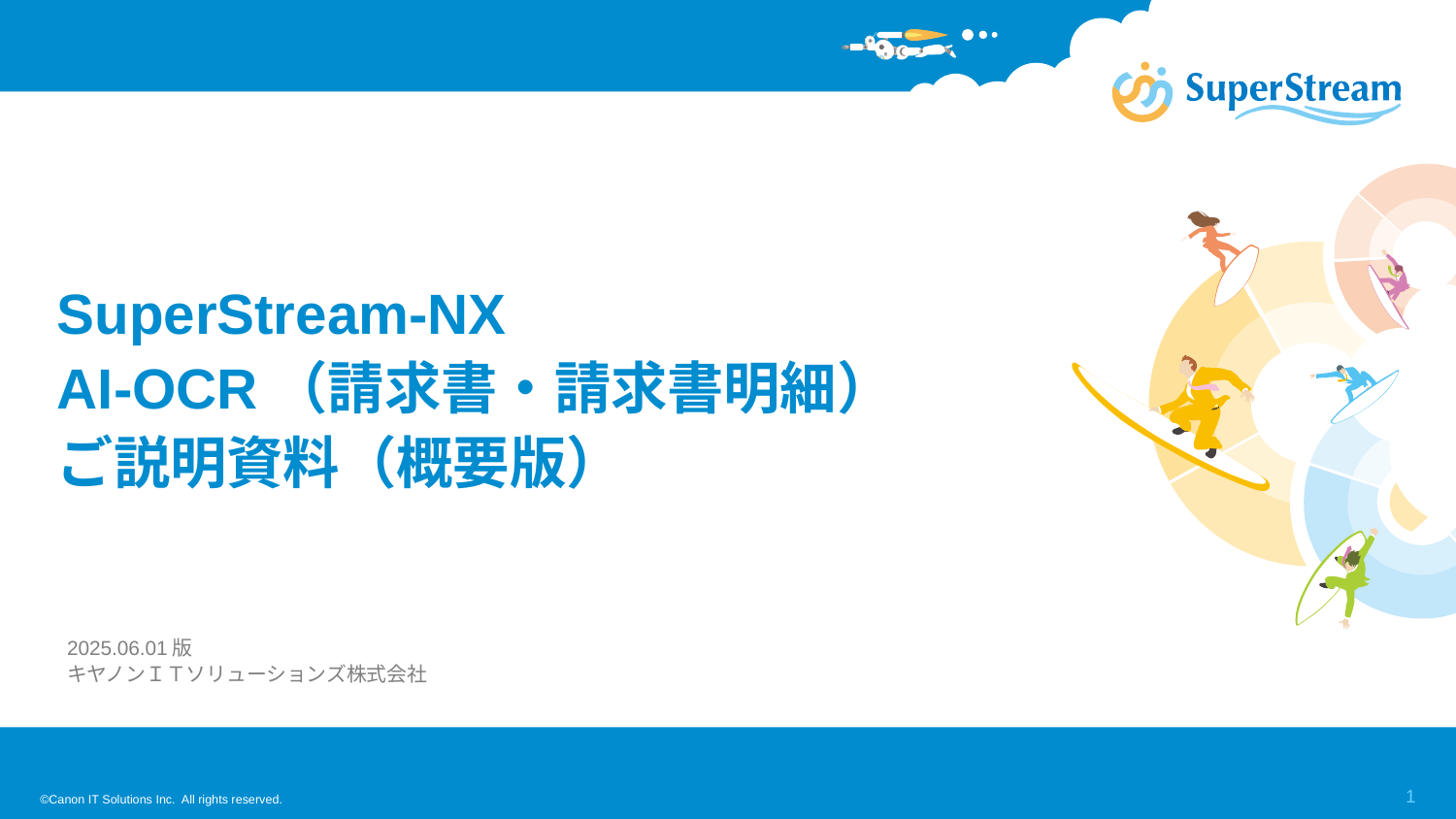

# SuperStream-NX AI-OCR（請求書・請求書明細） ご説明資料（概要版）
2025.06.01版
キヤノンＩＴソリューションズ株式会社
©Canon IT Solutions Inc.  All rights reserved.
1